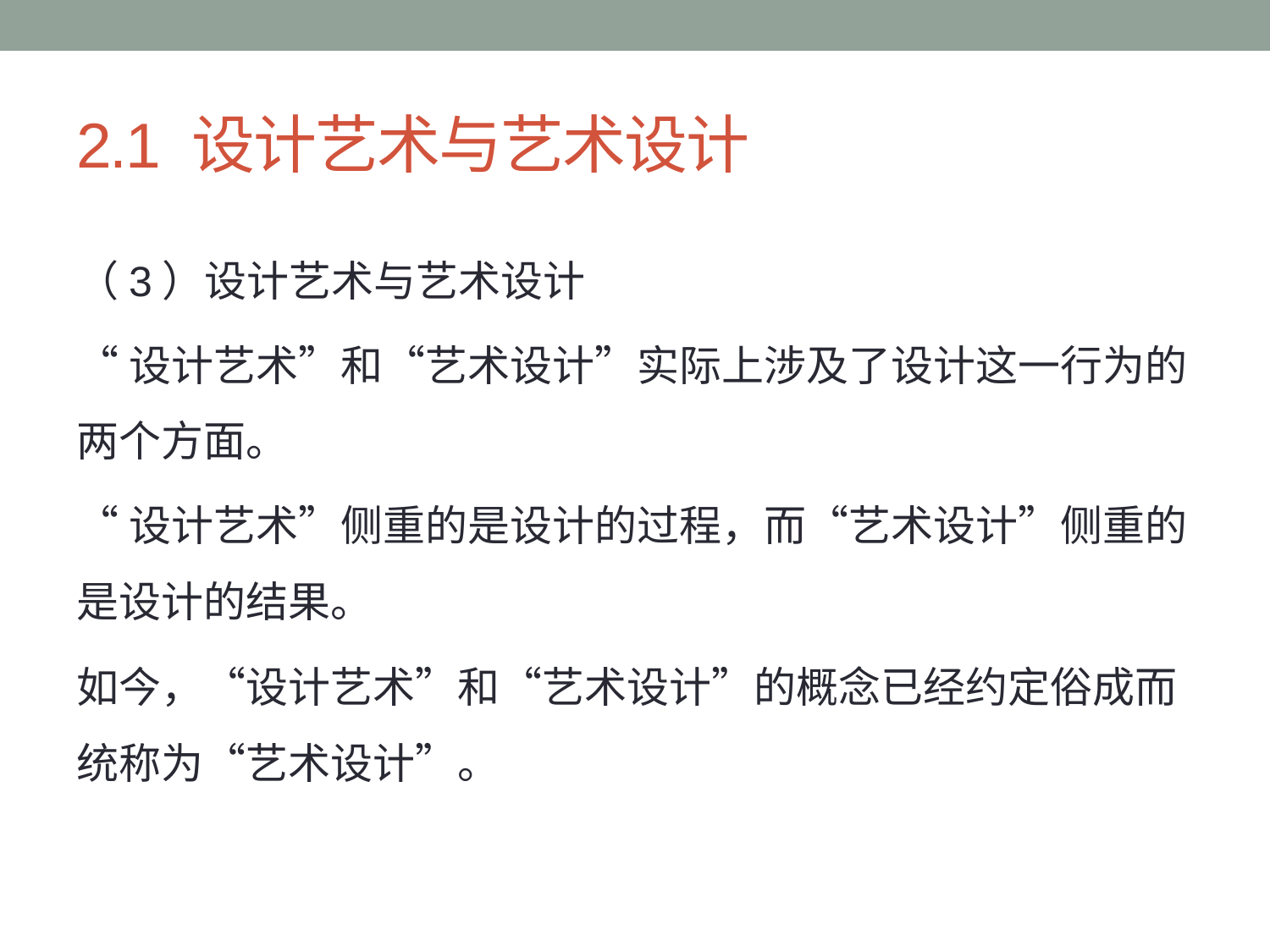

# 2.1 设计艺术与艺术设计
（3）设计艺术与艺术设计
“设计艺术”和“艺术设计”实际上涉及了设计这一行为的两个方面。
“设计艺术”侧重的是设计的过程，而“艺术设计”侧重的是设计的结果。
如今，“设计艺术”和“艺术设计”的概念已经约定俗成而统称为“艺术设计”。